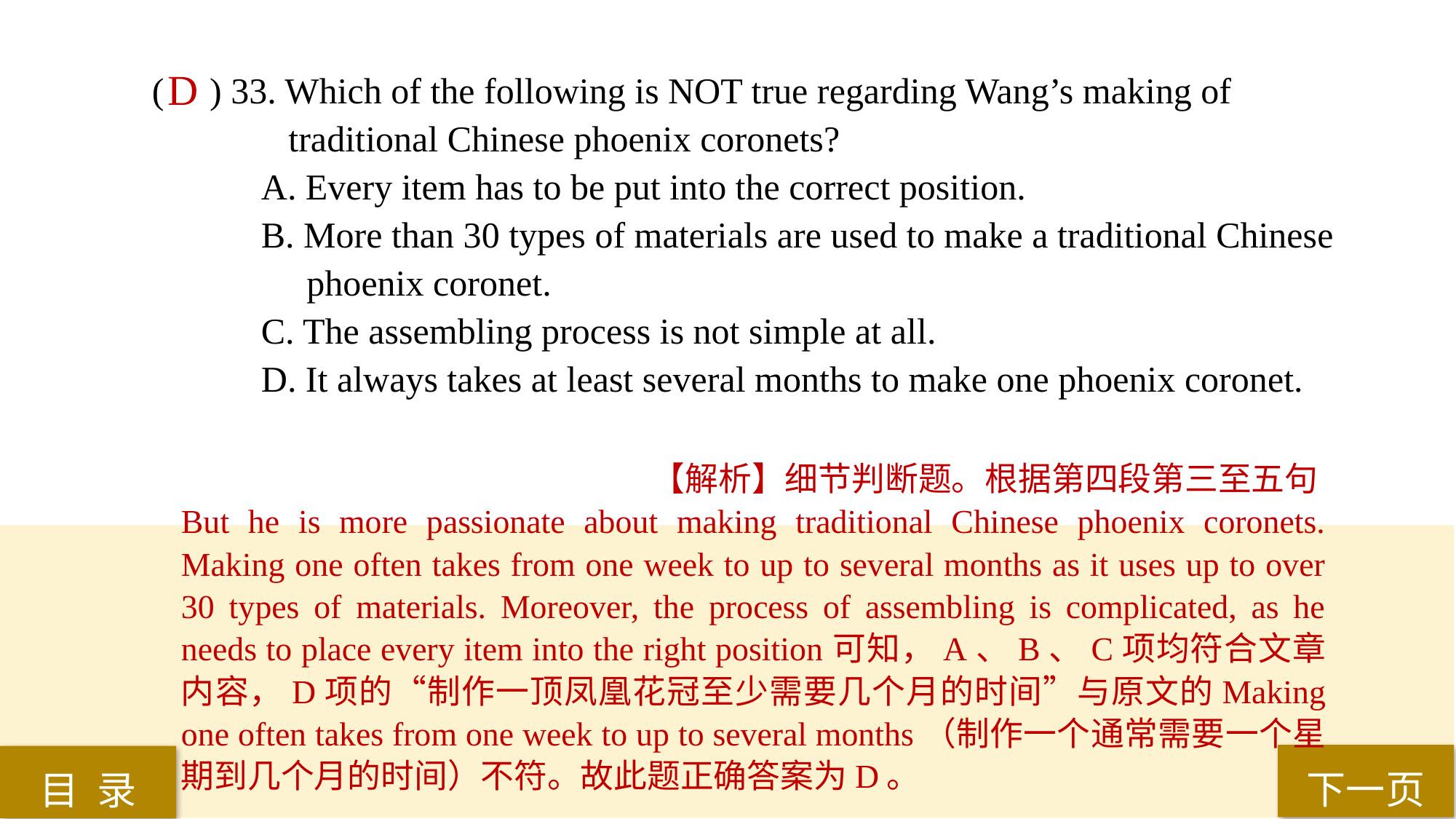

D
(     ) 33. Which of the following is NOT true regarding Wang’s making of
   traditional Chinese phoenix coronets?
A. Every item has to be put into the correct position.
B. More than 30 types of materials are used to make a traditional Chinese
     phoenix coronet.
C. The assembling process is not simple at all.
D. It always takes at least several months to make one phoenix coronet.
【解析】细节判断题。根据第四段第三至五句But he is more passionate about making traditional Chinese phoenix coronets. Making one often takes from one week to up to several months as it uses up to over 30 types of materials. Moreover, the process of assembling is complicated, as he needs to place every item into the right position可知，A、B、C项均符合文章内容，D项的“制作一顶凤凰花冠至少需要几个月的时间”与原文的Making one often takes from one week to up to several months（制作一个通常需要一个星期到几个月的时间）不符。故此题正确答案为D。